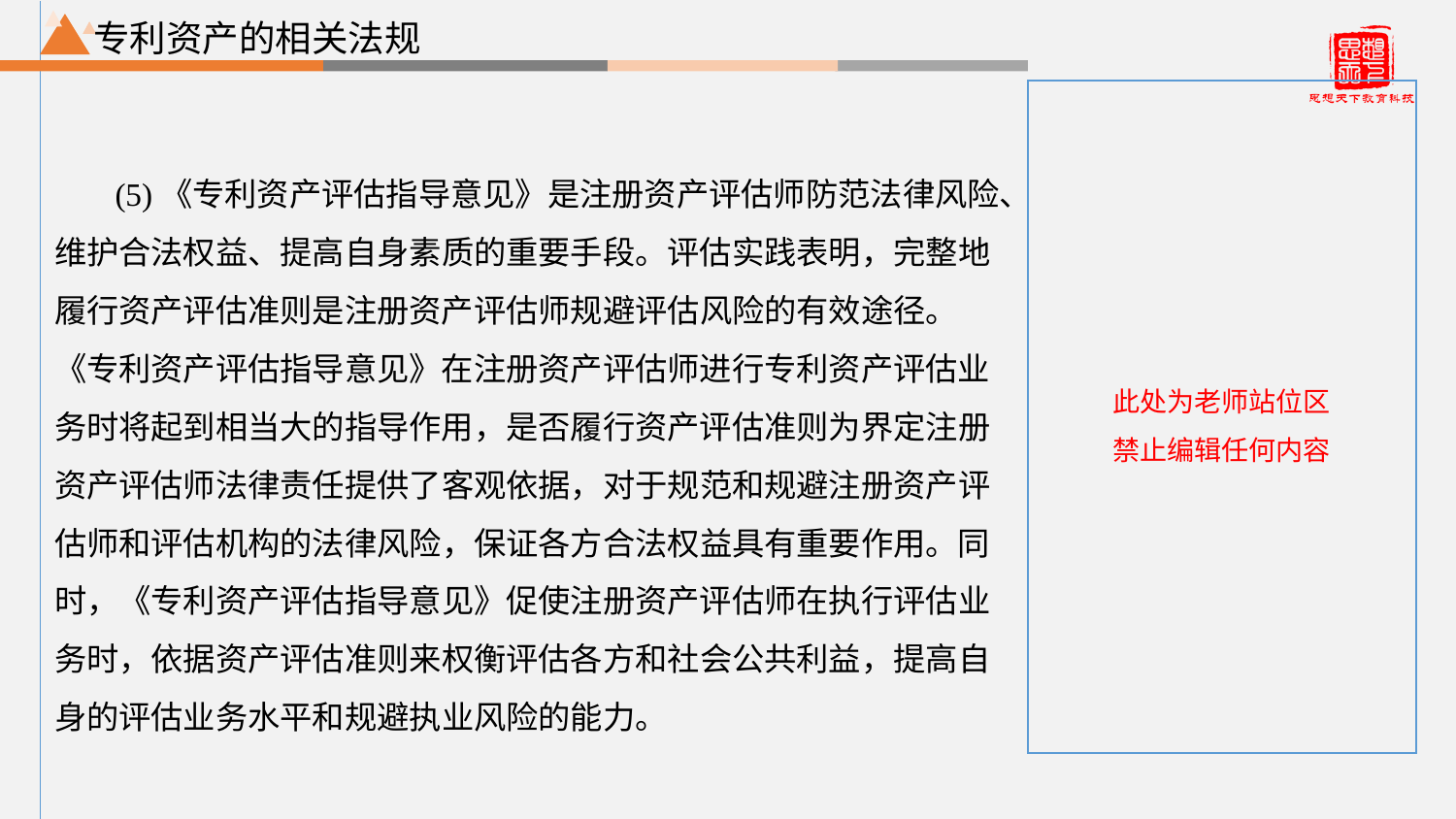

专利资产的相关法规
(5)《专利资产评估指导意见》是注册资产评估师防范法律风险、维护合法权益、提高自身素质的重要手段。评估实践表明，完整地履行资产评估准则是注册资产评估师规避评估风险的有效途径。《专利资产评估指导意见》在注册资产评估师进行专利资产评估业务时将起到相当大的指导作用，是否履行资产评估准则为界定注册资产评估师法律责任提供了客观依据，对于规范和规避注册资产评估师和评估机构的法律风险，保证各方合法权益具有重要作用。同时，《专利资产评估指导意见》促使注册资产评估师在执行评估业务时，依据资产评估准则来权衡评估各方和社会公共利益，提高自身的评估业务水平和规避执业风险的能力。
34